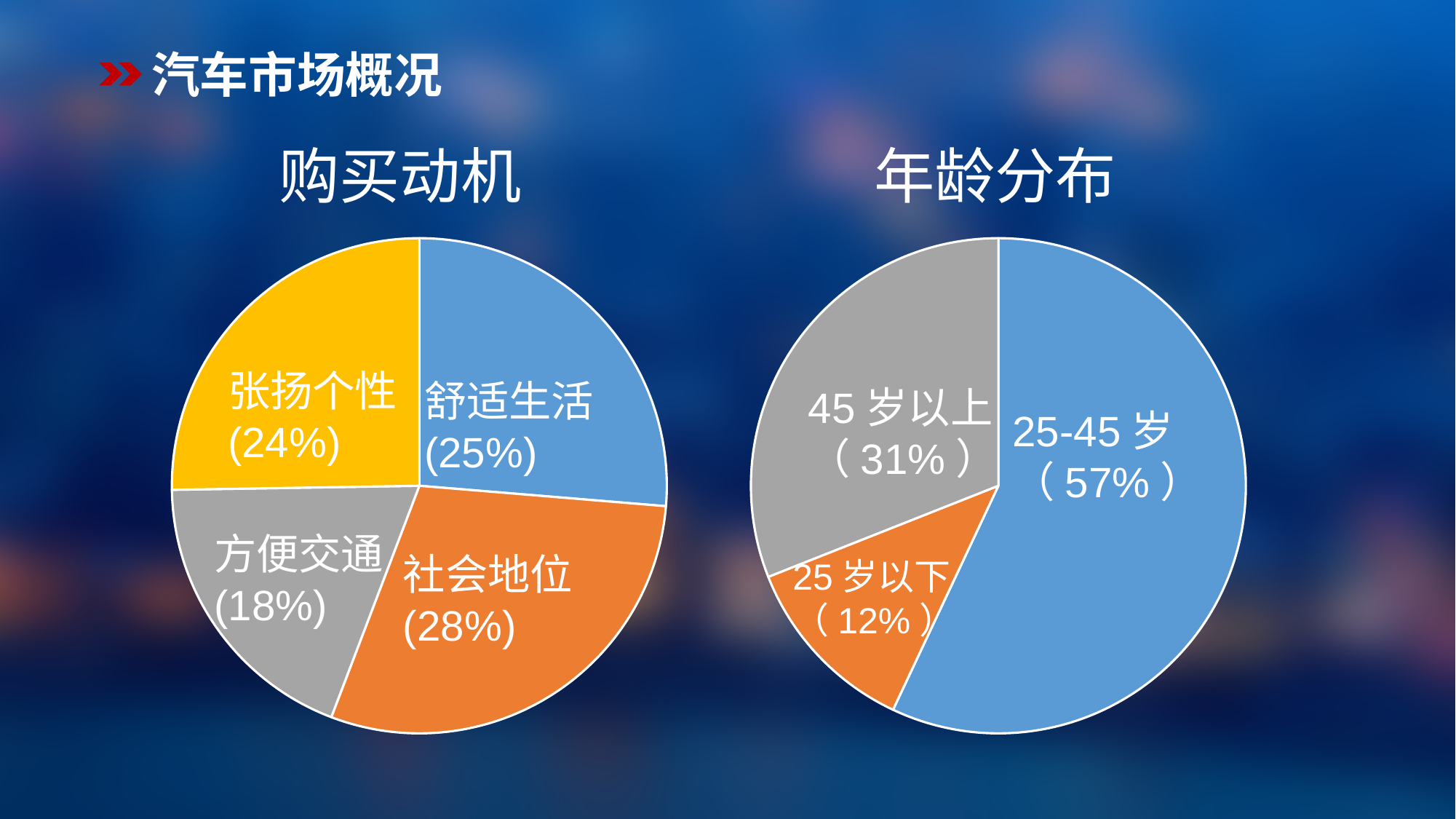

汽车市场概况

购买动机
年龄分布

### Chart

| Category | 列1 |
|---|---|
| 舒适生活 | 25.0 |
| 社会地位 | 28.0 |
| 方便交通 | 18.0 |
| 张扬个性 | 24.0 |
张扬个性
(24%)
舒适生活
(25%)
方便交通
(18%)
社会地位
(28%)

### Chart

| Category | 销售额 |
|---|---|
| 25—45 | 57.0 |
| 25岁以下 | 12.0 |
| 45岁以上 | 31.0 |
45岁以上
（31%）
25-45岁
（57%）
25岁以下
（12%）